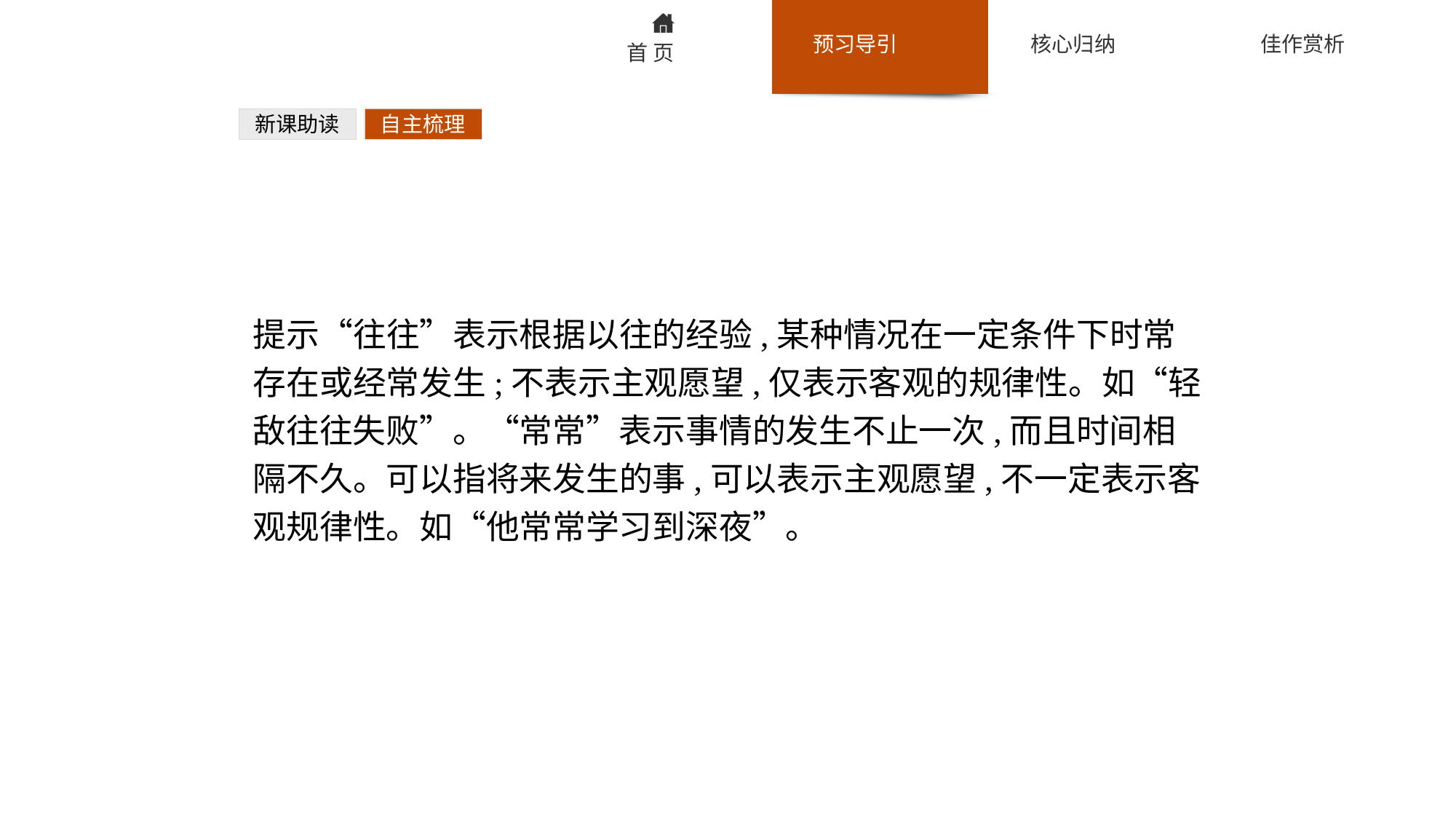

新课助读
自主梳理
提示“往往”表示根据以往的经验,某种情况在一定条件下时常存在或经常发生;不表示主观愿望,仅表示客观的规律性。如“轻敌往往失败”。“常常”表示事情的发生不止一次,而且时间相隔不久。可以指将来发生的事,可以表示主观愿望,不一定表示客观规律性。如“他常常学习到深夜”。